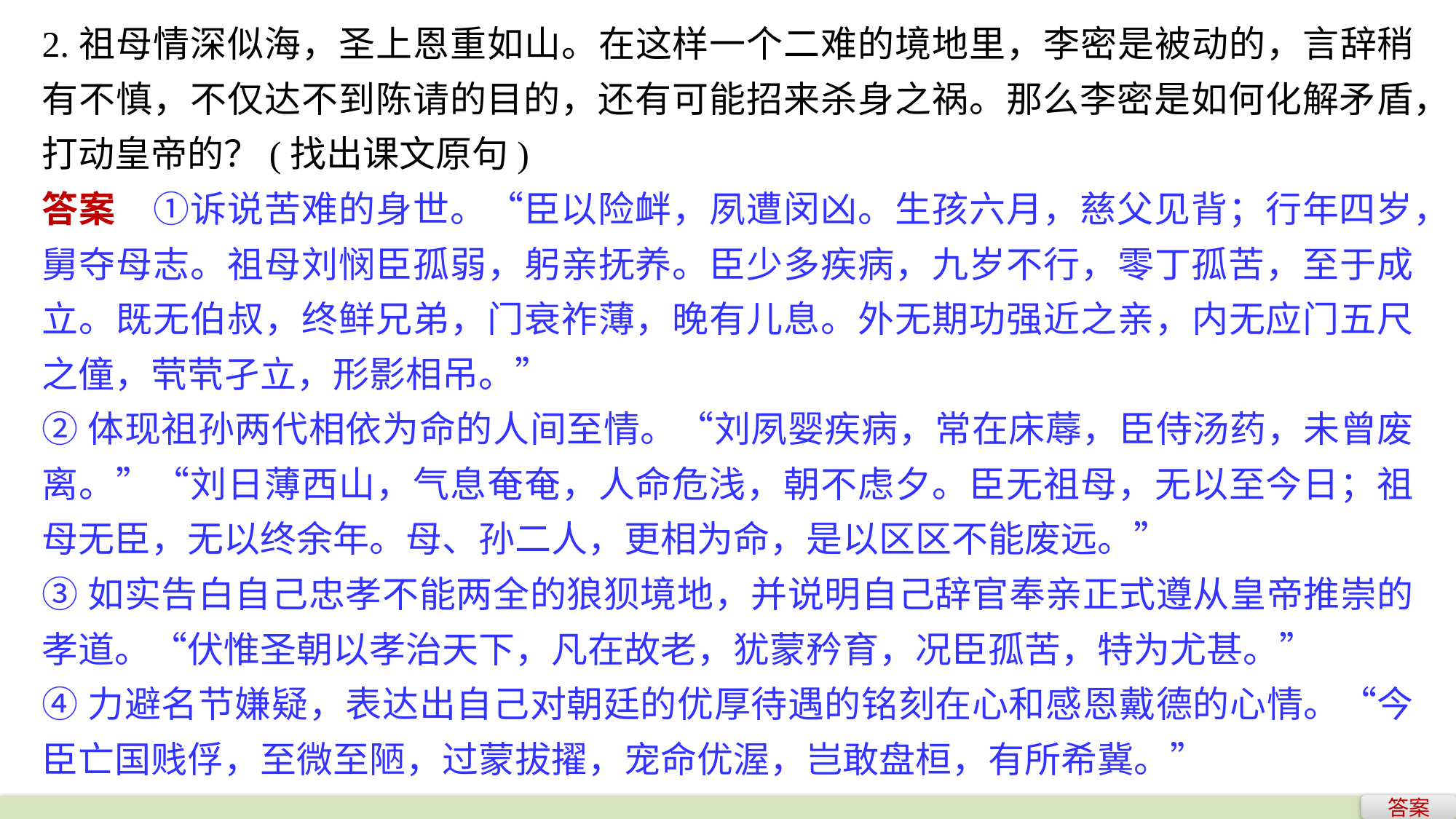

2.祖母情深似海，圣上恩重如山。在这样一个二难的境地里，李密是被动的，言辞稍有不慎，不仅达不到陈请的目的，还有可能招来杀身之祸。那么李密是如何化解矛盾，打动皇帝的？(找出课文原句)
答案　①诉说苦难的身世。“臣以险衅，夙遭闵凶。生孩六月，慈父见背；行年四岁，舅夺母志。祖母刘悯臣孤弱，躬亲抚养。臣少多疾病，九岁不行，零丁孤苦，至于成立。既无伯叔，终鲜兄弟，门衰祚薄，晚有儿息。外无期功强近之亲，内无应门五尺之僮，茕茕孑立，形影相吊。”
②体现祖孙两代相依为命的人间至情。“刘夙婴疾病，常在床蓐，臣侍汤药，未曾废离。”“刘日薄西山，气息奄奄，人命危浅，朝不虑夕。臣无祖母，无以至今日；祖母无臣，无以终余年。母、孙二人，更相为命，是以区区不能废远。”
③如实告白自己忠孝不能两全的狼狈境地，并说明自己辞官奉亲正式遵从皇帝推崇的孝道。“伏惟圣朝以孝治天下，凡在故老，犹蒙矜育，况臣孤苦，特为尤甚。”
④力避名节嫌疑，表达出自己对朝廷的优厚待遇的铭刻在心和感恩戴德的心情。“今臣亡国贱俘，至微至陋，过蒙拔擢，宠命优渥，岂敢盘桓，有所希冀。”
答案